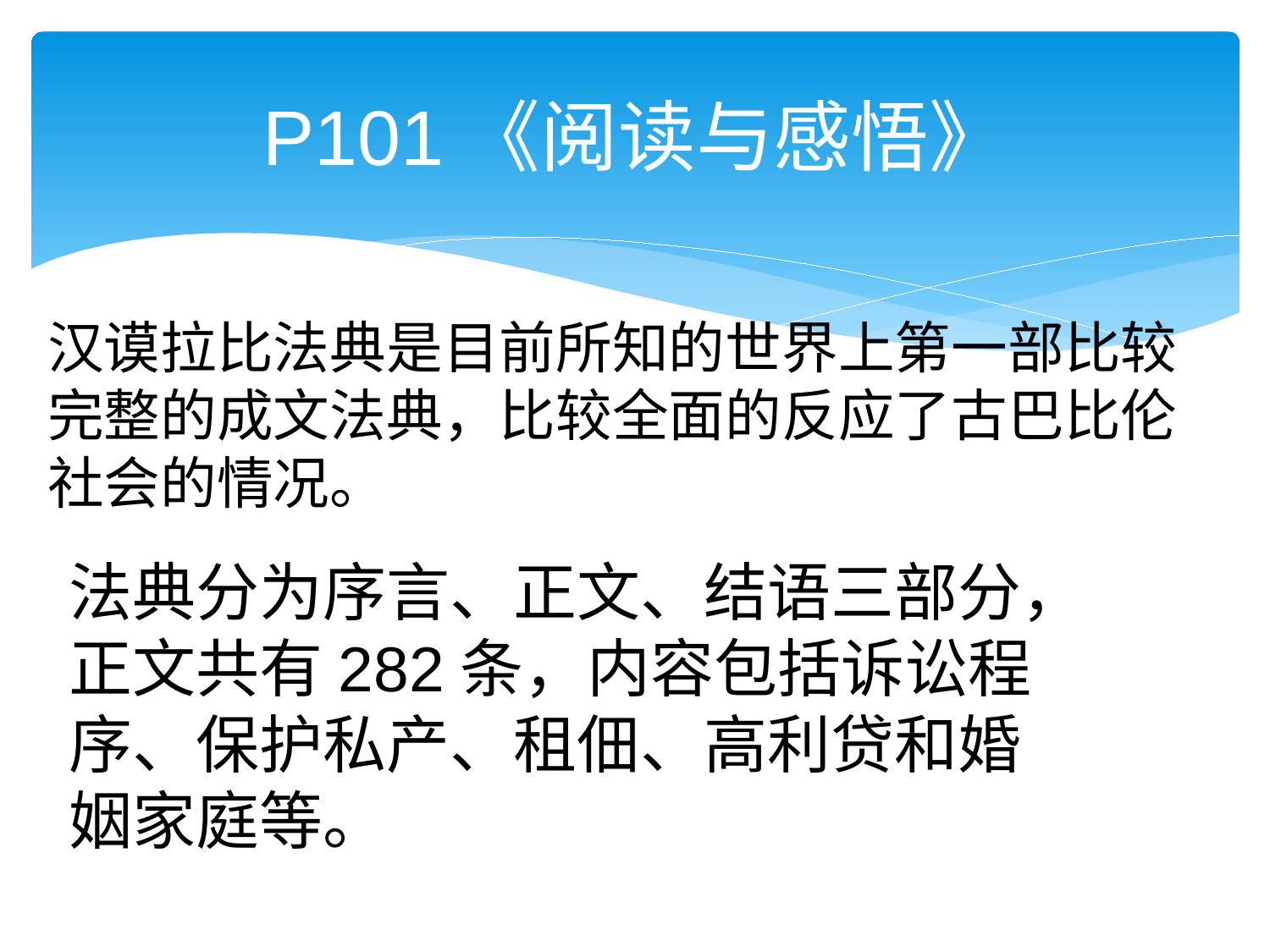

# P101《阅读与感悟》
汉谟拉比法典是目前所知的世界上第一部比较完整的成文法典，比较全面的反应了古巴比伦社会的情况。
法典分为序言、正文、结语三部分，正文共有282条，内容包括诉讼程序、保护私产、租佃、高利贷和婚姻家庭等。